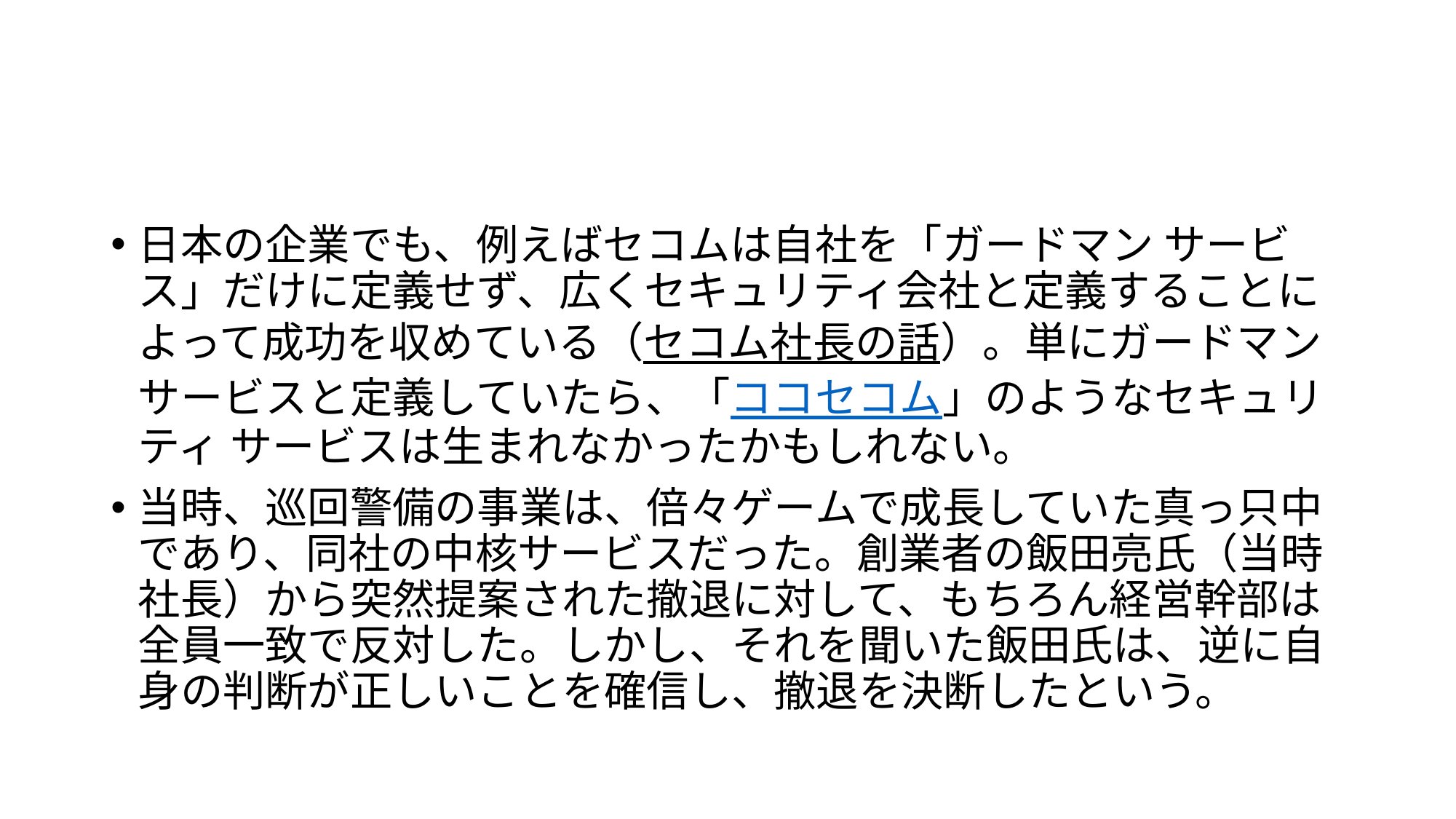

#
日本の企業でも、例えばセコムは自社を「ガードマン サービス」だけに定義せず、広くセキュリティ会社と定義することによって成功を収めている（セコム社長の話）。単にガードマン サービスと定義していたら、「ココセコム」のようなセキュリティ サービスは生まれなかったかもしれない。
当時、巡回警備の事業は、倍々ゲームで成長していた真っ只中であり、同社の中核サービスだった。創業者の飯田亮氏（当時社長）から突然提案された撤退に対して、もちろん経営幹部は全員一致で反対した。しかし、それを聞いた飯田氏は、逆に自身の判断が正しいことを確信し、撤退を決断したという。